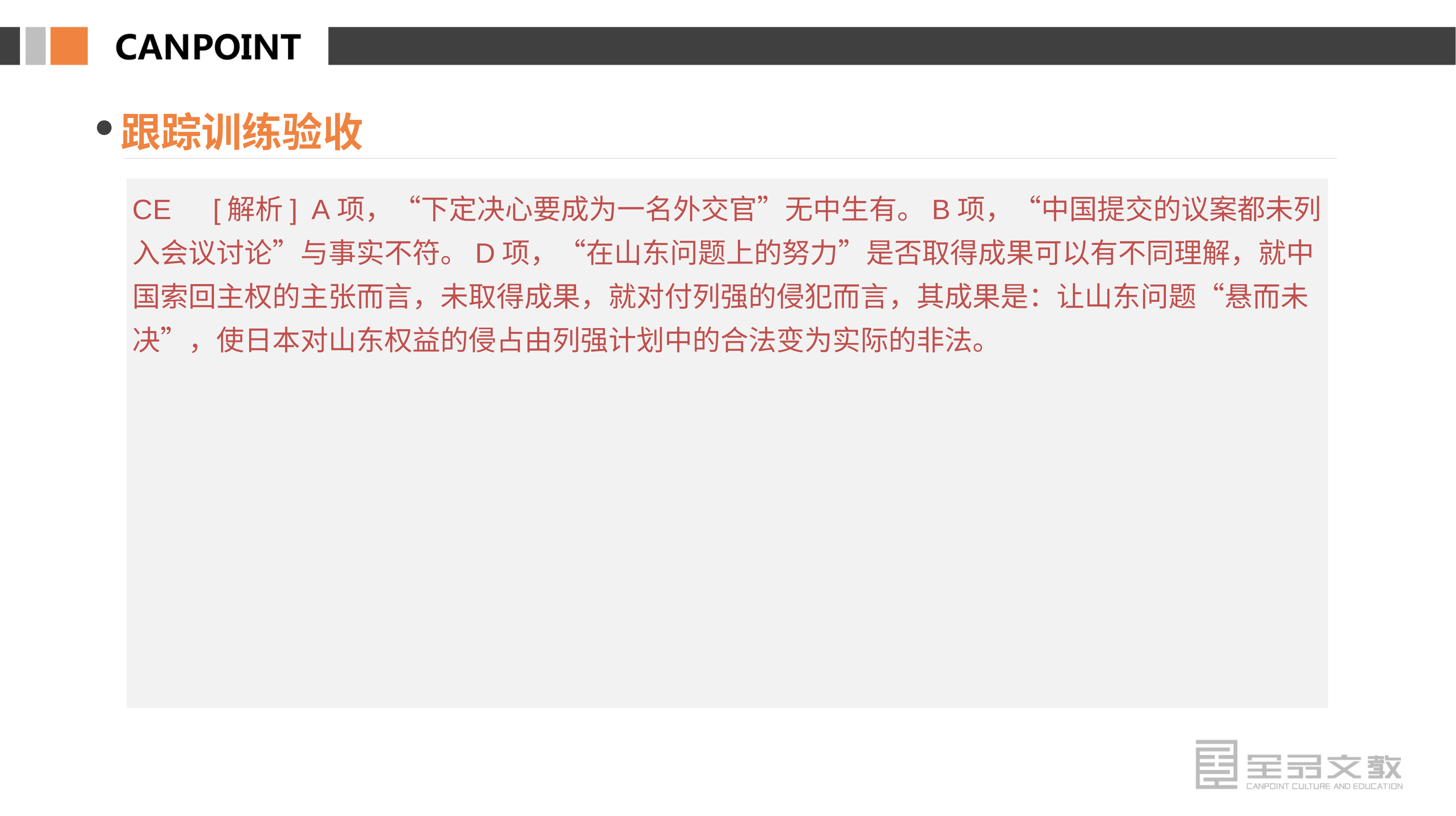

跟踪训练验收

CE　[解析]  A项，“下定决心要成为一名外交官”无中生有。B项，“中国提交的议案都未列入会议讨论”与事实不符。D项，“在山东问题上的努力”是否取得成果可以有不同理解，就中国索回主权的主张而言，未取得成果，就对付列强的侵犯而言，其成果是：让山东问题“悬而未决”，使日本对山东权益的侵占由列强计划中的合法变为实际的非法。